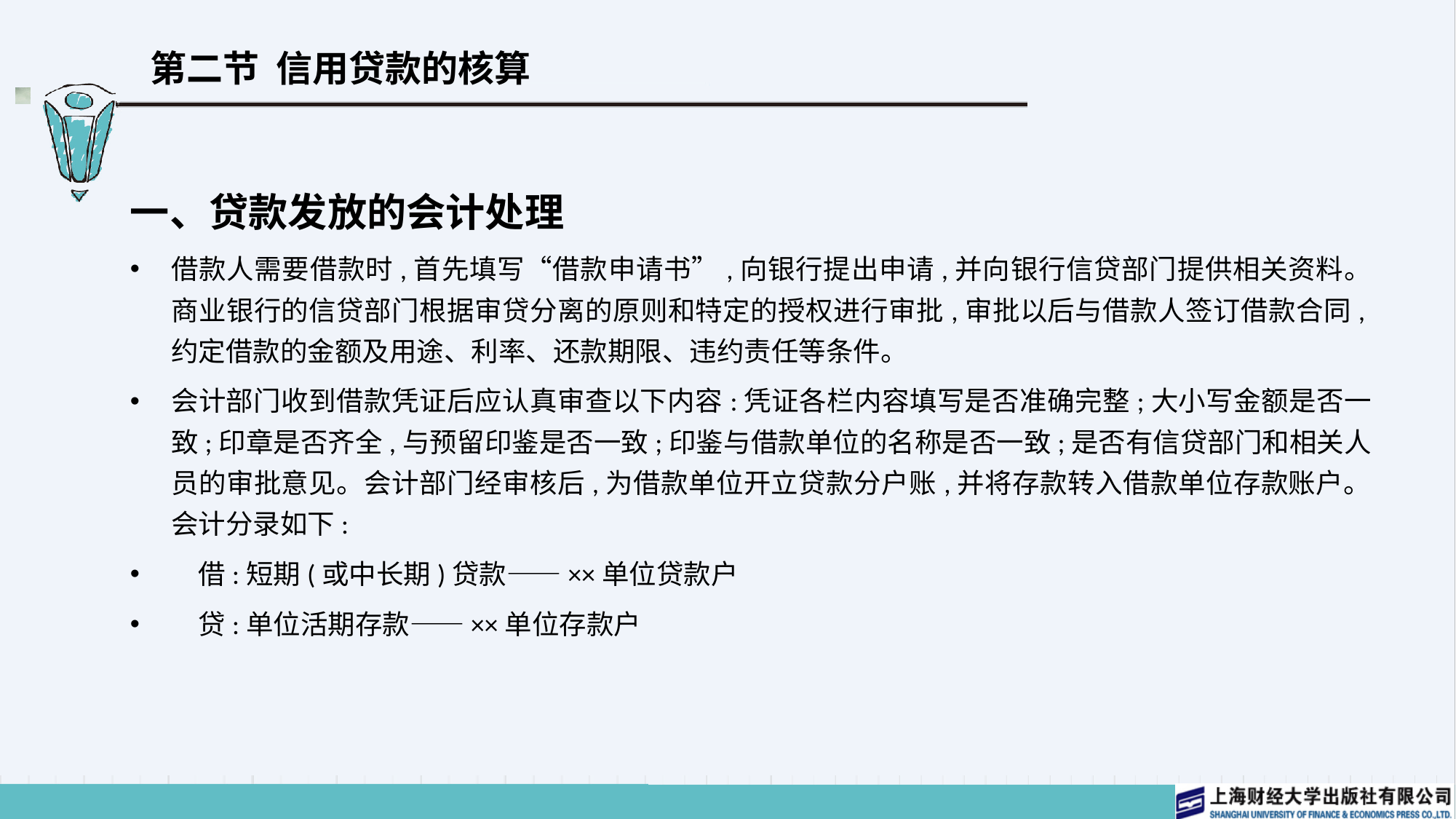

# 第二节  信用贷款的核算
一、贷款发放的会计处理
借款人需要借款时,首先填写“借款申请书”,向银行提出申请,并向银行信贷部门提供相关资料。商业银行的信贷部门根据审贷分离的原则和特定的授权进行审批,审批以后与借款人签订借款合同,约定借款的金额及用途、利率、还款期限、违约责任等条件。
会计部门收到借款凭证后应认真审查以下内容:凭证各栏内容填写是否准确完整;大小写金额是否一致;印章是否齐全,与预留印鉴是否一致;印鉴与借款单位的名称是否一致;是否有信贷部门和相关人员的审批意见。会计部门经审核后,为借款单位开立贷款分户账,并将存款转入借款单位存款账户。会计分录如下:
　借:短期(或中长期)贷款——××单位贷款户
　贷:单位活期存款——××单位存款户